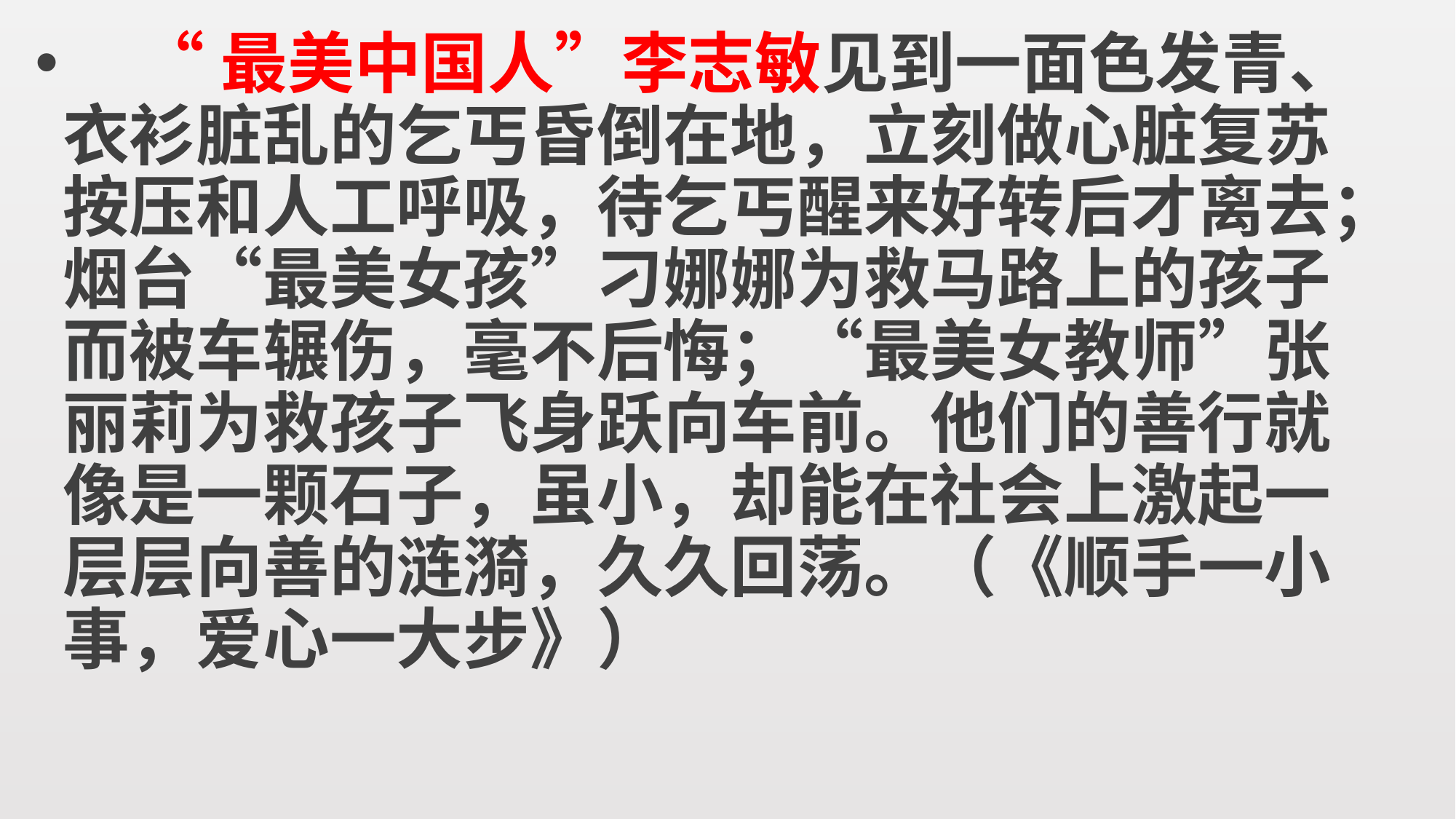

“最美中国人”李志敏见到一面色发青、衣衫脏乱的乞丐昏倒在地，立刻做心脏复苏按压和人工呼吸，待乞丐醒来好转后才离去；烟台“最美女孩”刁娜娜为救马路上的孩子而被车辗伤，毫不后悔；“最美女教师”张丽莉为救孩子飞身跃向车前。他们的善行就 像是一颗石子，虽小，却能在社会上激起一层层向善的涟漪，久久回荡。（《顺手一小事，爱心一大步》）